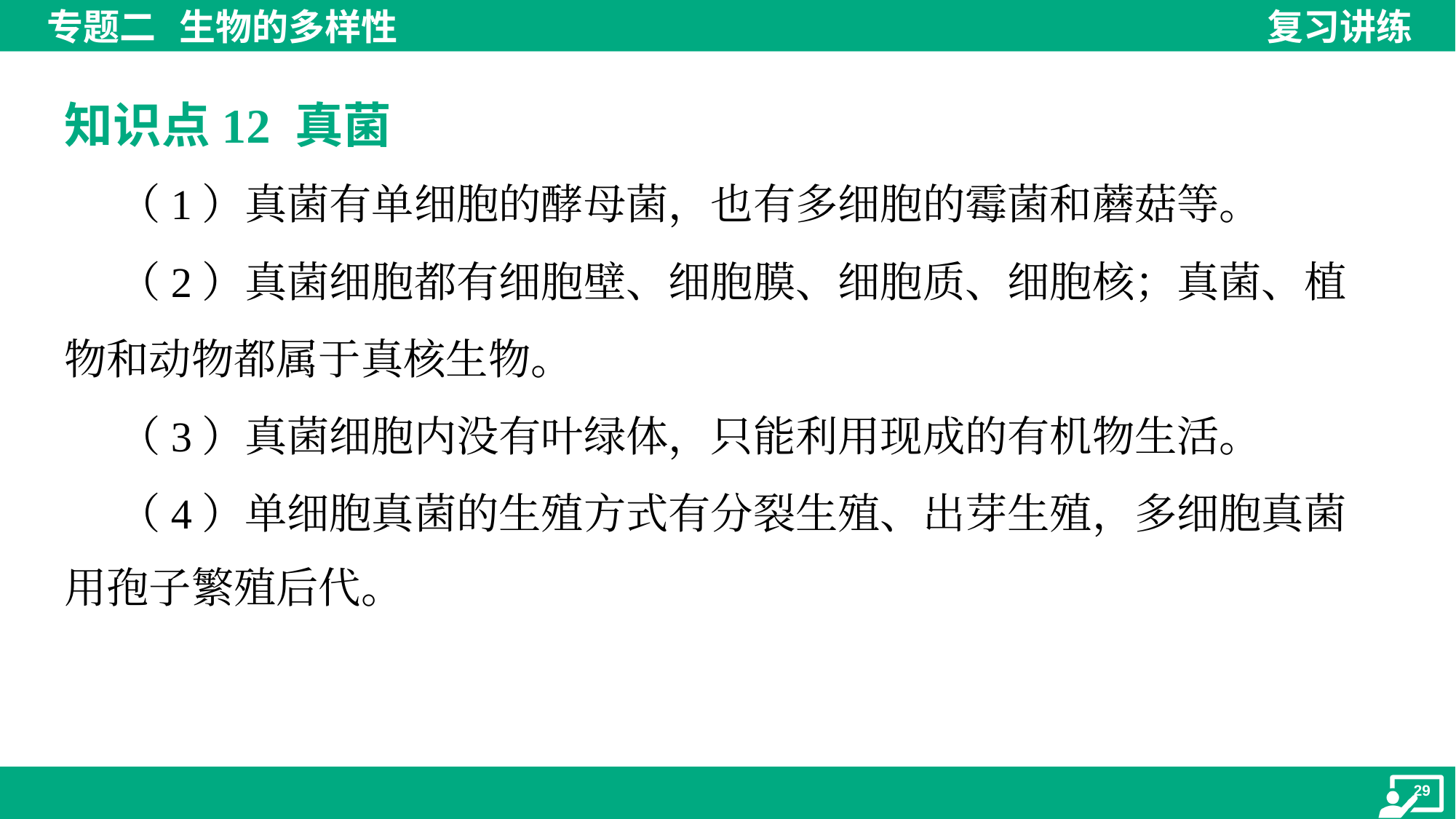

知识点12 真菌
    （1）真菌有单细胞的酵母菌，也有多细胞的霉菌和蘑菇等。
    （2）真菌细胞都有细胞壁、细胞膜、细胞质、细胞核；真菌、植
物和动物都属于真核生物。
    （3）真菌细胞内没有叶绿体，只能利用现成的有机物生活。
    （4）单细胞真菌的生殖方式有分裂生殖、出芽生殖，多细胞真菌
用孢子繁殖后代。